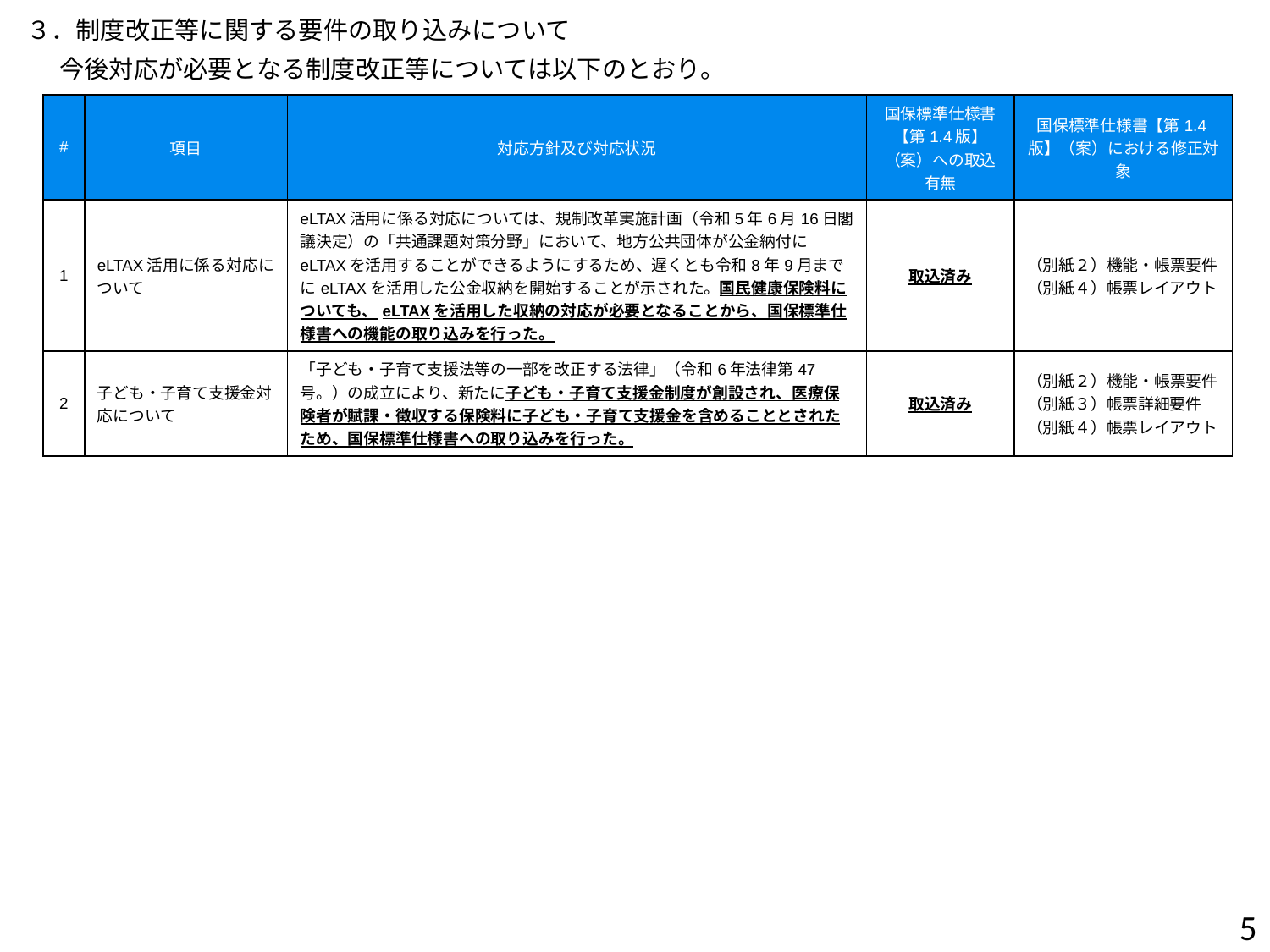

３．制度改正等に関する要件の取り込みについて
      今後対応が必要となる制度改正等については以下のとおり。
| # | 項目 | 対応方針及び対応状況 | 国保標準仕様書【第1.4版】（案）への取込有無 | 国保標準仕様書【第1.4版】（案）における修正対象 |
| --- | --- | --- | --- | --- |
| 1 | eLTAX活用に係る対応について | eLTAX活用に係る対応については、規制改革実施計画（令和5年6月16日閣議決定）の「共通課題対策分野」において、地方公共団体が公金納付にeLTAXを活用することができるようにするため、遅くとも令和8年9月までにeLTAXを活用した公金収納を開始することが示された。国民健康保険料についても、eLTAXを活用した収納の対応が必要となることから、国保標準仕様書への機能の取り込みを行った。 | 取込済み | （別紙２）機能・帳票要件 （別紙４）帳票レイアウト |
| 2 | 子ども・子育て支援金対応について | 「子ども・子育て支援法等の一部を改正する法律」（令和6年法律第47号。）の成立により、新たに子ども・子育て支援金制度が創設され、医療保険者が賦課・徴収する保険料に子ども・子育て支援金を含めることとされたため、国保標準仕様書への取り込みを行った。 | 取込済み | （別紙２）機能・帳票要件 （別紙３）帳票詳細要件 （別紙４）帳票レイアウト |
5